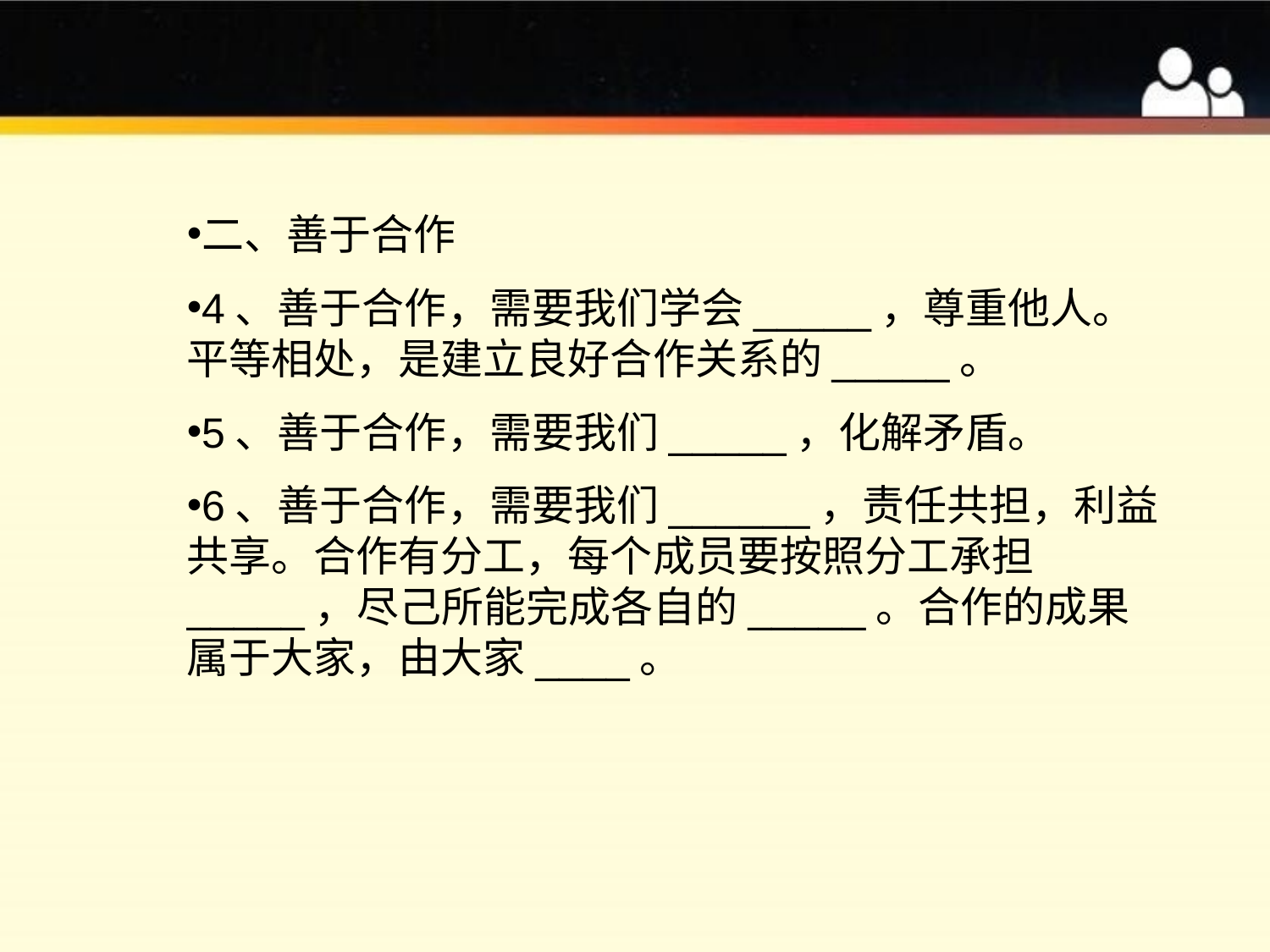

二、善于合作
4、善于合作，需要我们学会_____，尊重他人。平等相处，是建立良好合作关系的_____。
5、善于合作，需要我们_____，化解矛盾。
6、善于合作，需要我们______，责任共担，利益共享。合作有分工，每个成员要按照分工承担_____，尽己所能完成各自的_____。合作的成果属于大家，由大家____。